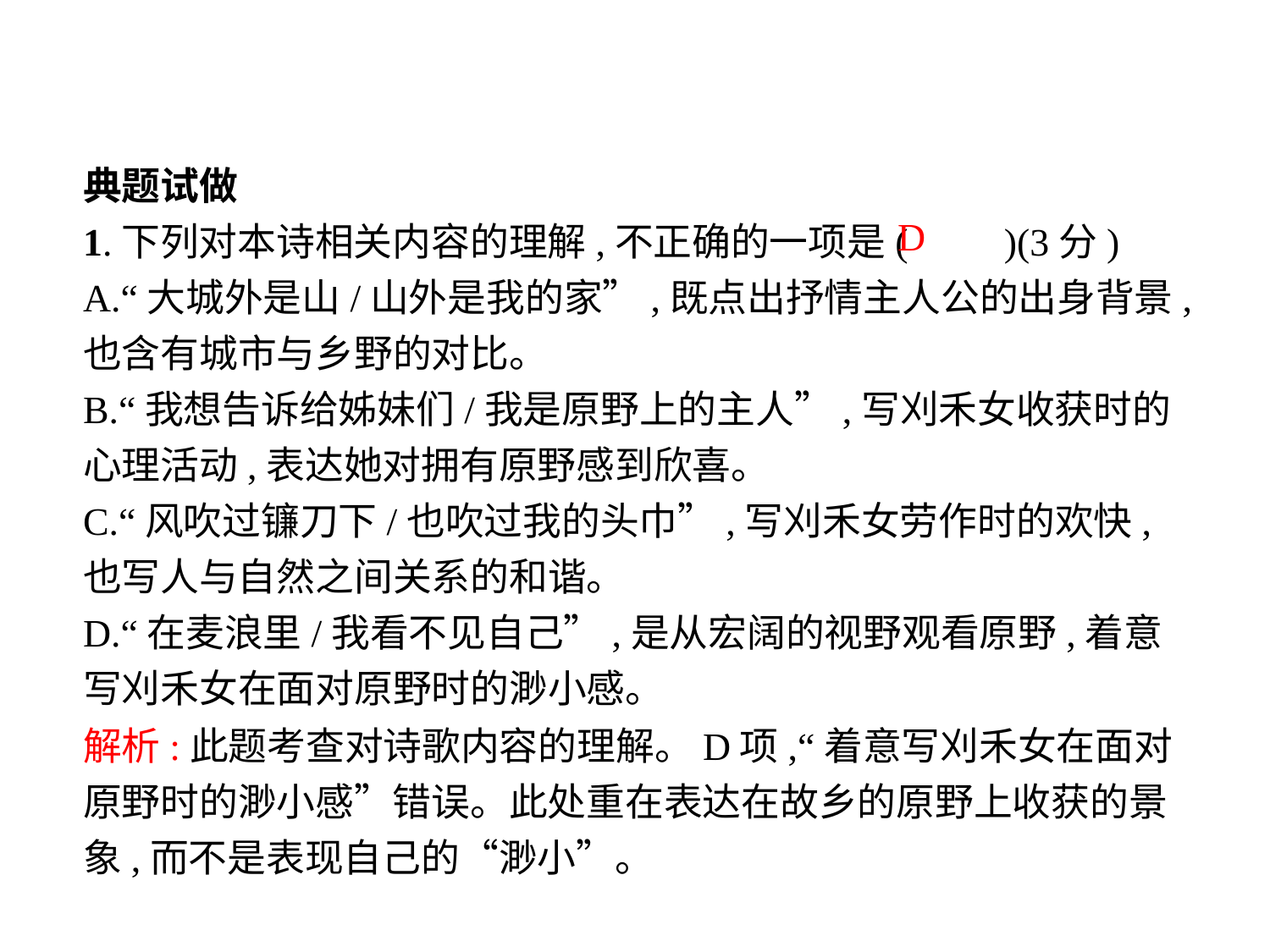

典题试做
1.下列对本诗相关内容的理解,不正确的一项是(　　)(3分)
A.“大城外是山/山外是我的家”,既点出抒情主人公的出身背景,也含有城市与乡野的对比。
B.“我想告诉给姊妹们/我是原野上的主人”,写刈禾女收获时的心理活动,表达她对拥有原野感到欣喜。
C.“风吹过镰刀下/也吹过我的头巾”,写刈禾女劳作时的欢快,也写人与自然之间关系的和谐。
D.“在麦浪里/我看不见自己”,是从宏阔的视野观看原野,着意写刈禾女在面对原野时的渺小感。
D
解析:此题考查对诗歌内容的理解。D项,“着意写刈禾女在面对原野时的渺小感”错误。此处重在表达在故乡的原野上收获的景象,而不是表现自己的“渺小”。
-13-